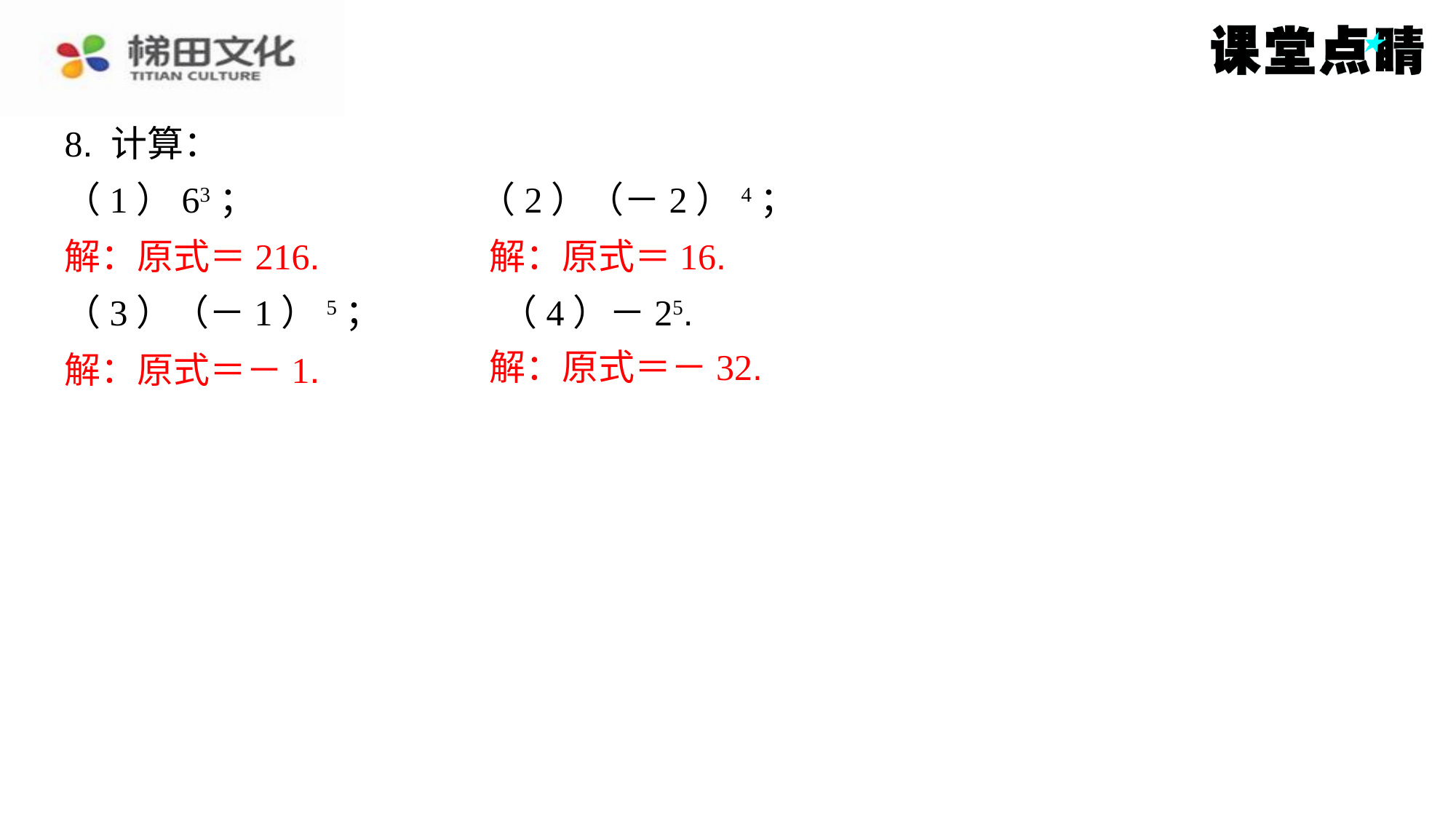

8. 计算：
（1）63；	                        （2）（－2）4；
解：原式＝216.	解：原式＝16.
（3）（－1）5；      	（4）－25.
解：原式＝－1.	解：原式＝－32.
解：原式＝216.
解：原式＝16.
解：原式＝－32.
解：原式＝－1.